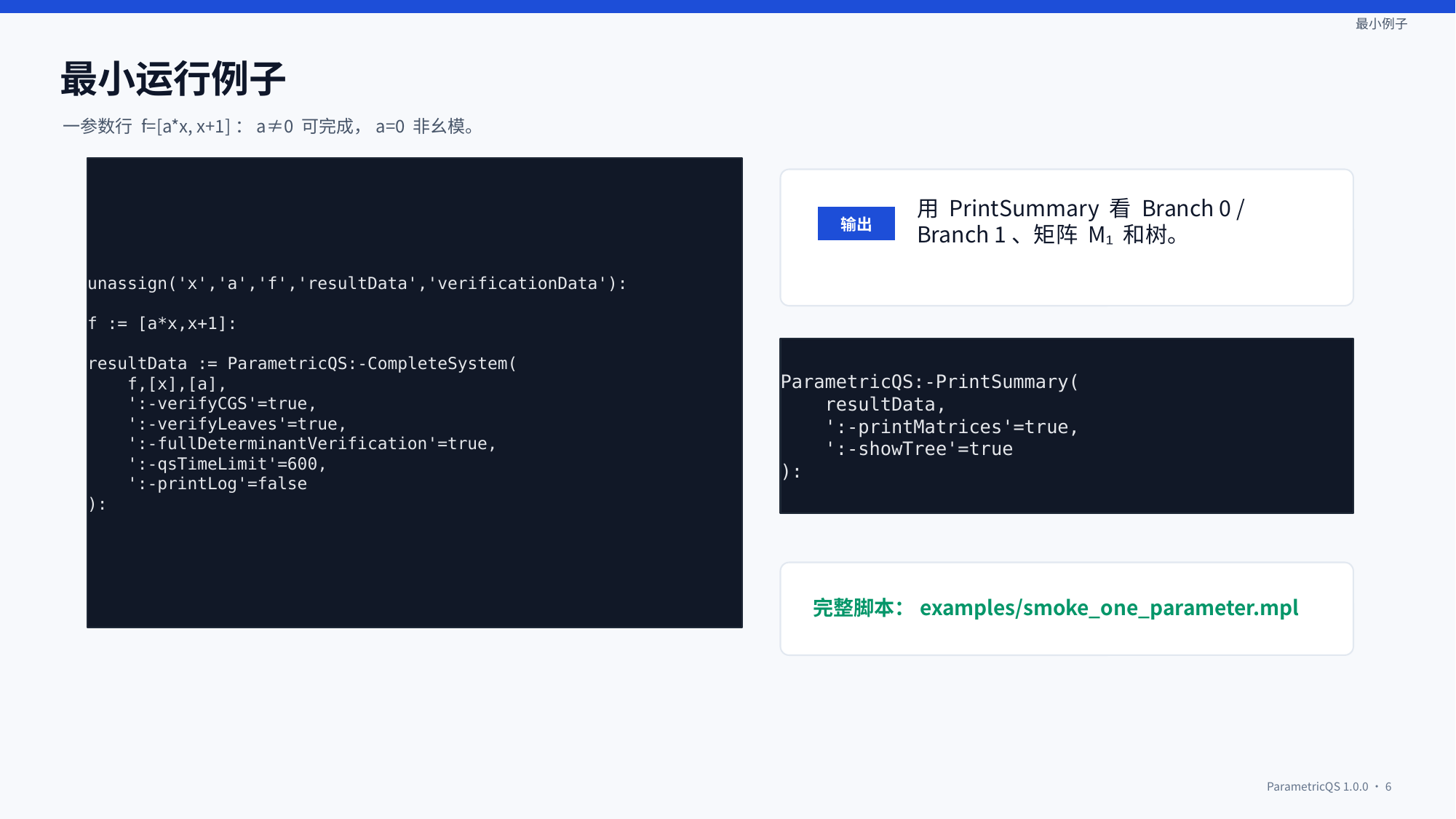

最小例子
最小运行例子
一参数行 f=[a*x, x+1]：a≠0 可完成，a=0 非幺模。
unassign('x','a','f','resultData','verificationData'):

f := [a*x,x+1]:

resultData := ParametricQS:-CompleteSystem(
    f,[x],[a],
    ':-verifyCGS'=true,
    ':-verifyLeaves'=true,
    ':-fullDeterminantVerification'=true,
    ':-qsTimeLimit'=600,
    ':-printLog'=false
):

用 PrintSummary 看 Branch 0 / Branch 1、矩阵 M₁ 和树。
输出
ParametricQS:-PrintSummary(
    resultData,
    ':-printMatrices'=true,
    ':-showTree'=true
):

完整脚本：examples/smoke_one_parameter.mpl
ParametricQS 1.0.0 · 6